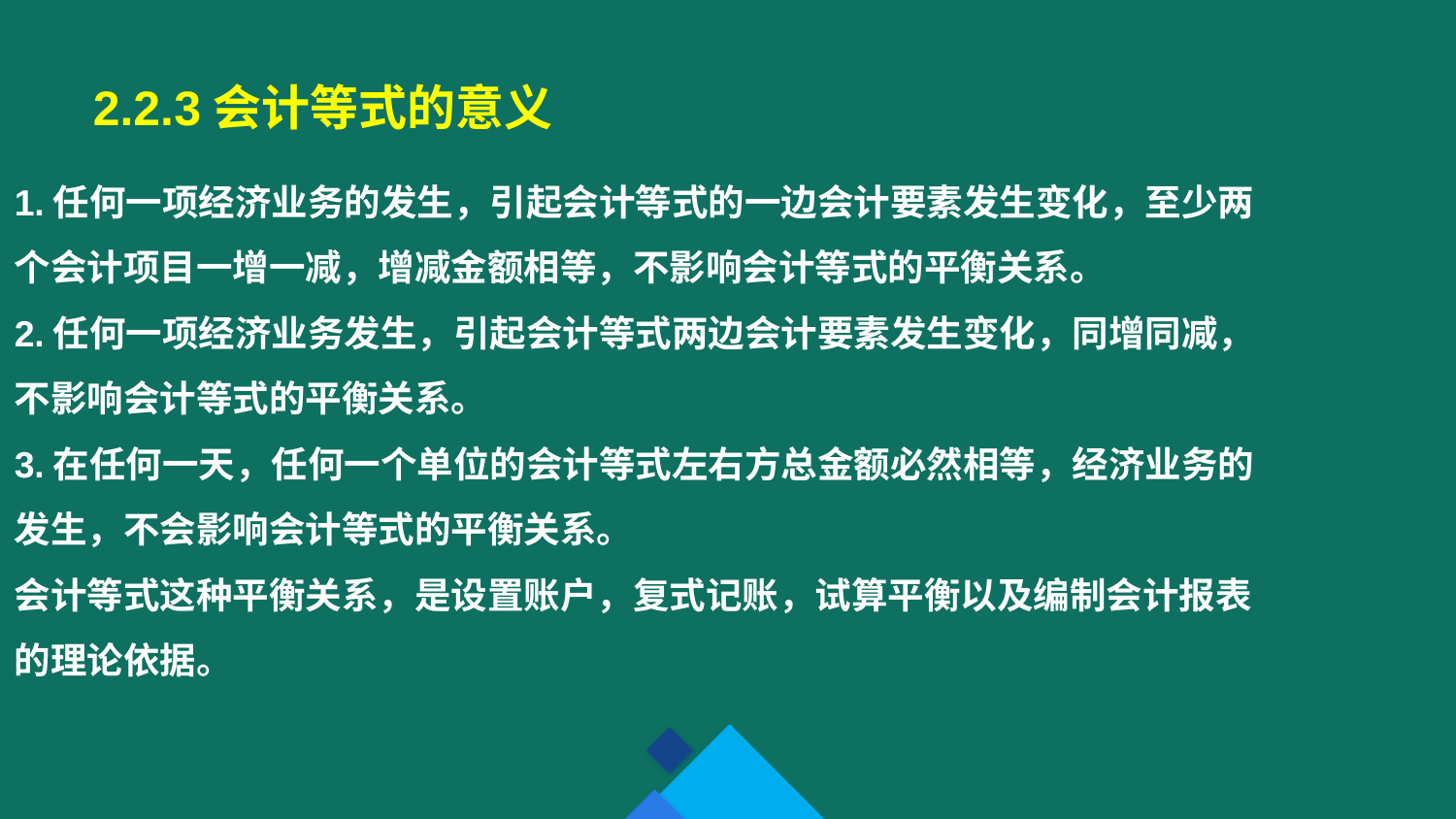

2.2.3会计等式的意义
1.任何一项经济业务的发生，引起会计等式的一边会计要素发生变化，至少两个会计项目一增一减，增减金额相等，不影响会计等式的平衡关系。
2.任何一项经济业务发生，引起会计等式两边会计要素发生变化，同增同减，不影响会计等式的平衡关系。
3.在任何一天，任何一个单位的会计等式左右方总金额必然相等，经济业务的发生，不会影响会计等式的平衡关系。
会计等式这种平衡关系，是设置账户，复式记账，试算平衡以及编制会计报表的理论依据。